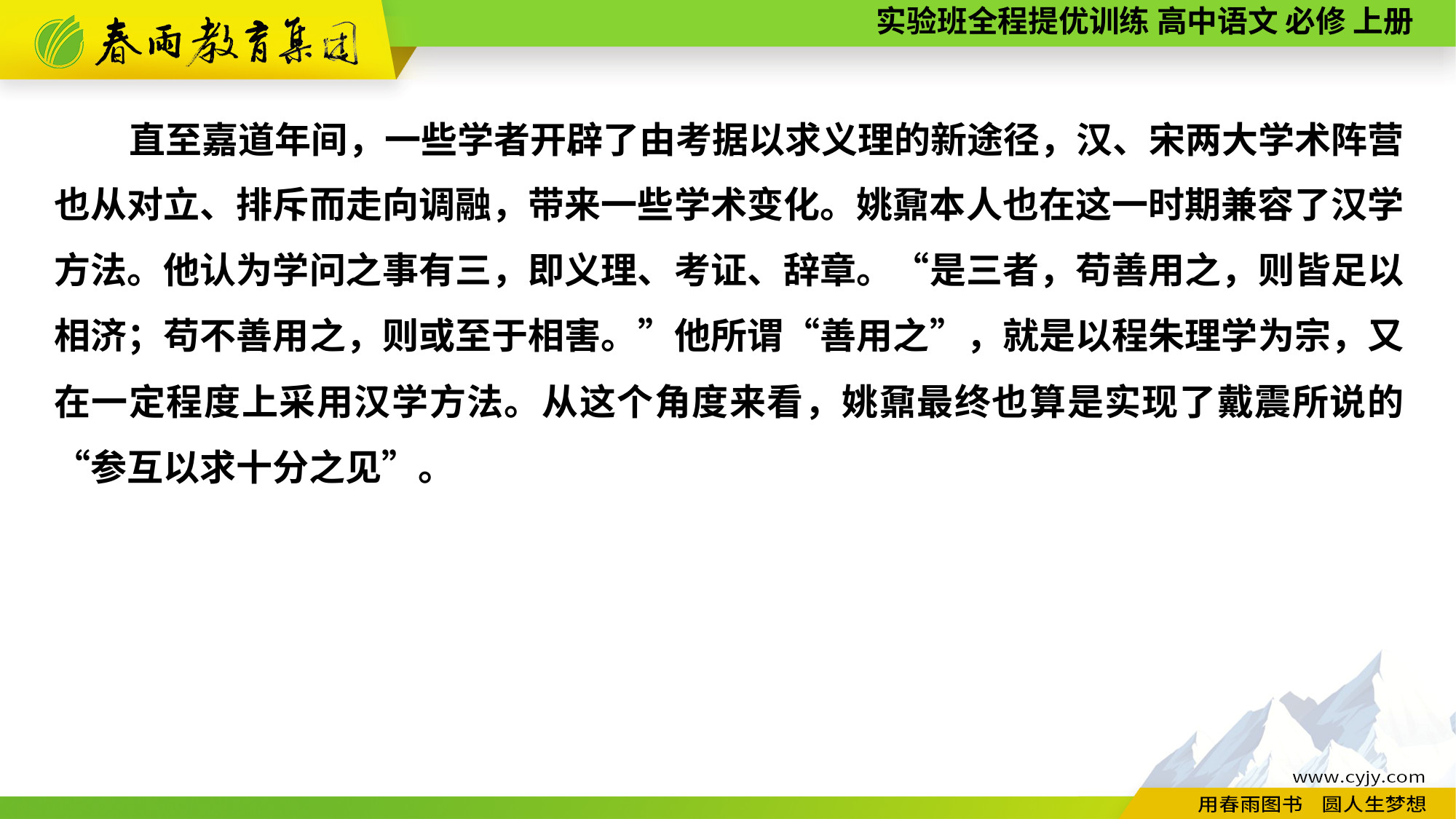

直至嘉道年间，一些学者开辟了由考据以求义理的新途径，汉、宋两大学术阵营也从对立、排斥而走向调融，带来一些学术变化。姚鼐本人也在这一时期兼容了汉学方法。他认为学问之事有三，即义理、考证、辞章。“是三者，苟善用之，则皆足以相济；苟不善用之，则或至于相害。”他所谓“善用之”，就是以程朱理学为宗，又在一定程度上采用汉学方法。从这个角度来看，姚鼐最终也算是实现了戴震所说的“参互以求十分之见”。